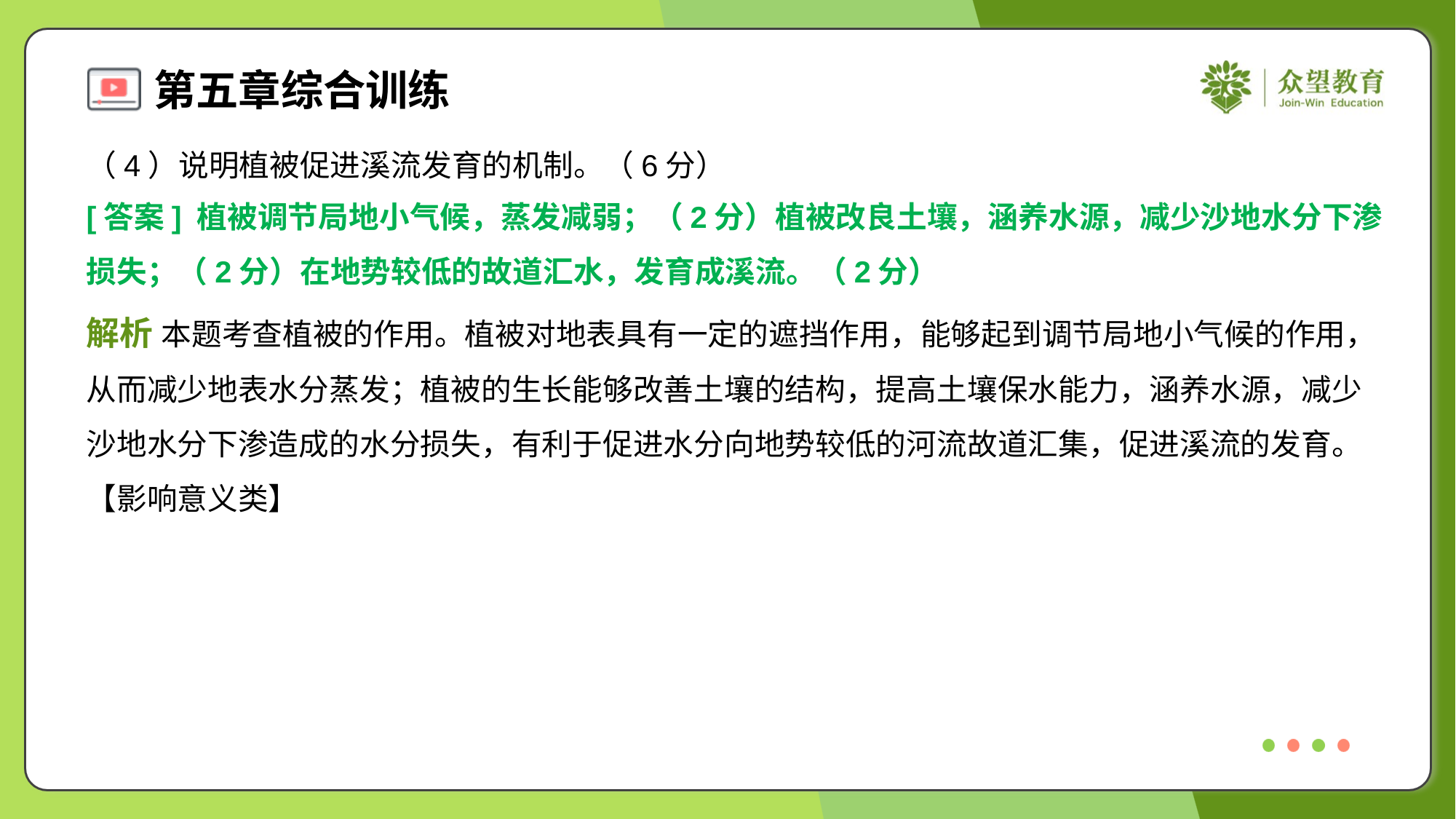

（4）说明植被促进溪流发育的机制。（6分）
[答案] 植被调节局地小气候，蒸发减弱；（2分）植被改良土壤，涵养水源，减少沙地水分下渗
损失；（2分）在地势较低的故道汇水，发育成溪流。（2分）
解析 本题考查植被的作用。植被对地表具有一定的遮挡作用，能够起到调节局地小气候的作用，
从而减少地表水分蒸发；植被的生长能够改善土壤的结构，提高土壤保水能力，涵养水源，减少
沙地水分下渗造成的水分损失，有利于促进水分向地势较低的河流故道汇集，促进溪流的发育。
【影响意义类】